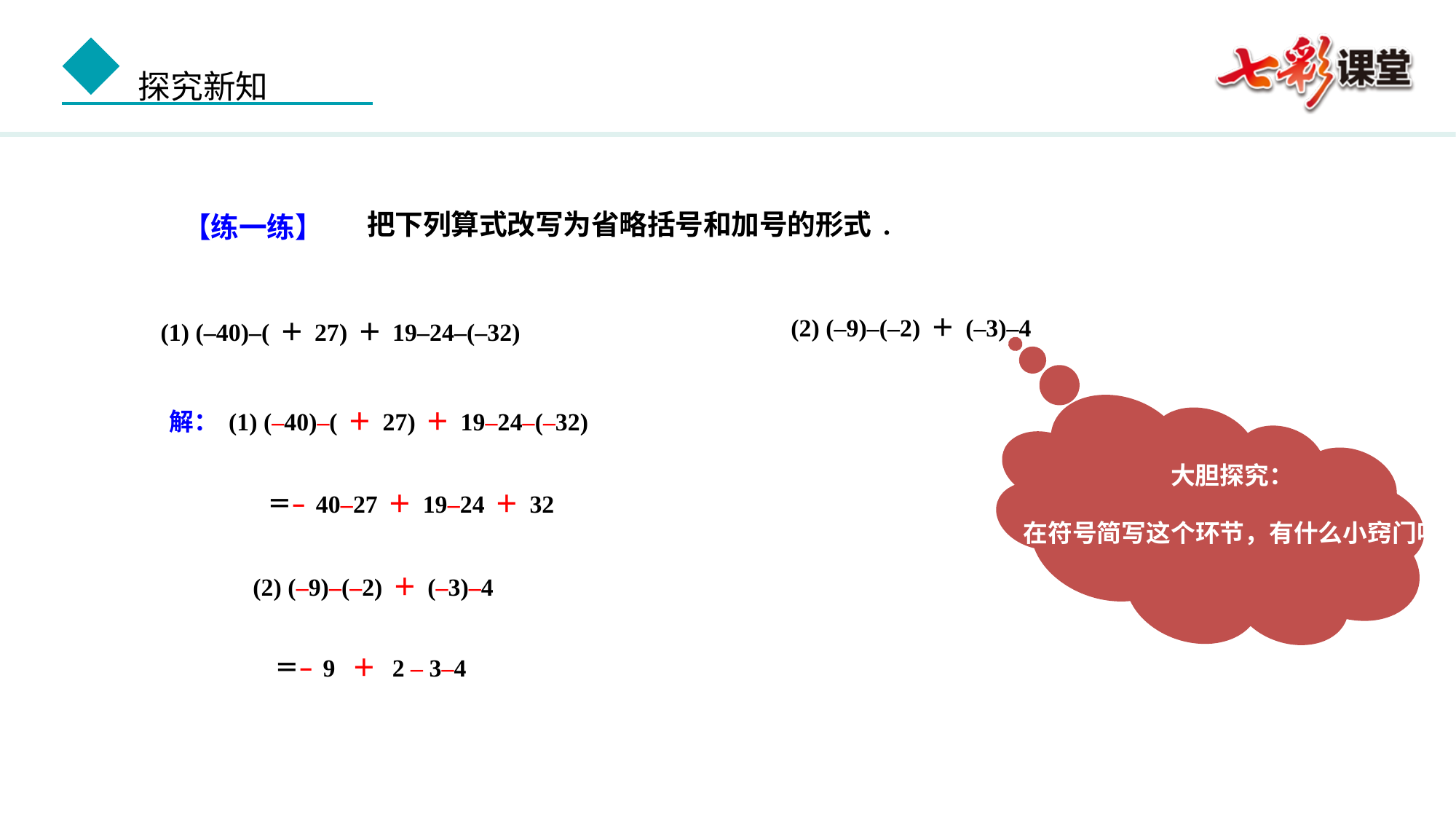

把下列算式改写为省略括号和加号的形式.
【练一练】
 (2) (–9)–(–2)＋(–3)–4
 (1) (–40)–(＋27)＋19–24–(–32)
 解：(1) (–40)–(＋27)＋19–24–(–32)

大胆探究：
在符号简写这个环节，有什么小窍门吗？
＝–40–27＋19–24＋32
 (2) (–9)–(–2)＋(–3)–4
＝–9 ＋ 2 – 3–4